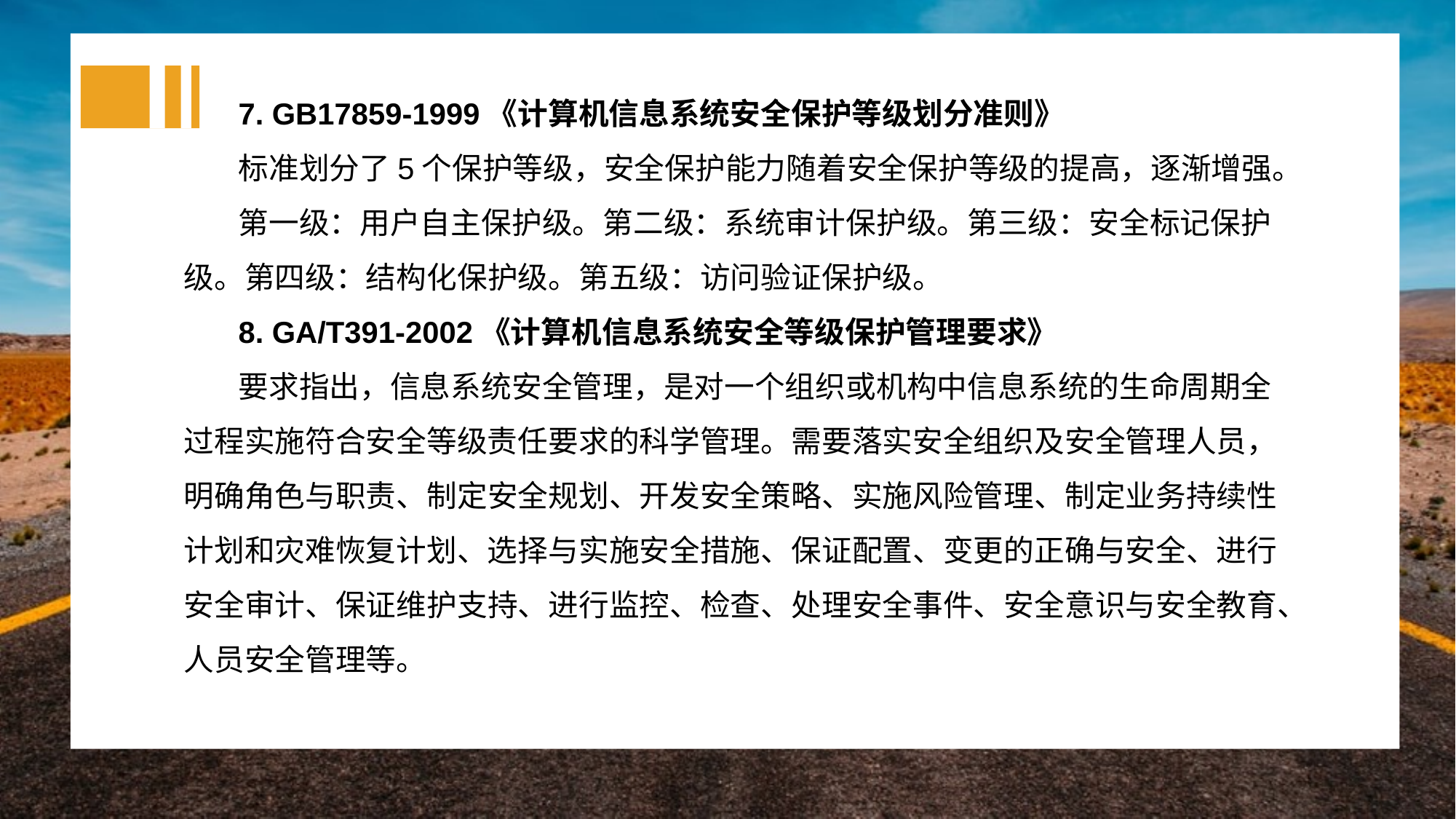

7. GB17859-1999《计算机信息系统安全保护等级划分准则》
标准划分了5个保护等级，安全保护能力随着安全保护等级的提高，逐渐增强。
第一级：用户自主保护级。第二级：系统审计保护级。第三级：安全标记保护级。第四级：结构化保护级。第五级：访问验证保护级。
8. GA/T391-2002《计算机信息系统安全等级保护管理要求》
要求指出，信息系统安全管理，是对一个组织或机构中信息系统的生命周期全过程实施符合安全等级责任要求的科学管理。需要落实安全组织及安全管理人员，明确角色与职责、制定安全规划、开发安全策略、实施风险管理、制定业务持续性计划和灾难恢复计划、选择与实施安全措施、保证配置、变更的正确与安全、进行安全审计、保证维护支持、进行监控、检查、处理安全事件、安全意识与安全教育、人员安全管理等。